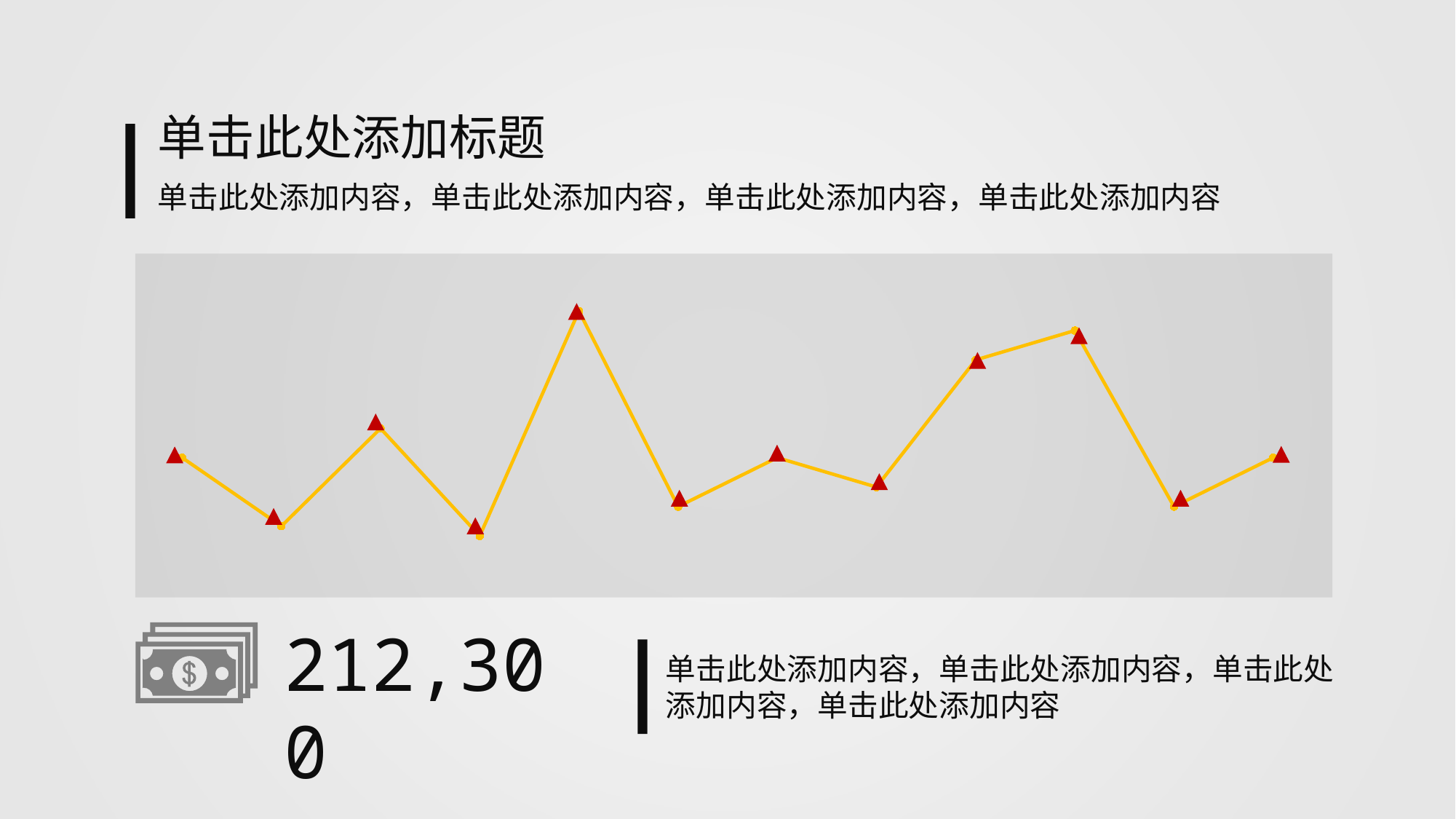

单击此处添加标题

单击此处添加内容，单击此处添加内容，单击此处添加内容，单击此处添加内容

### Chart

| Category | 系列 2 | 列2 |
|---|---|---|
| 类别 1 | 1.5 | None |
| 类别 2 | 0.8 | None |
| 类别 3 | 1.8 | None |
| 类别 4 | 0.7 | None |
212,300

单击此处添加内容，单击此处添加内容，单击此处添加内容，单击此处添加内容